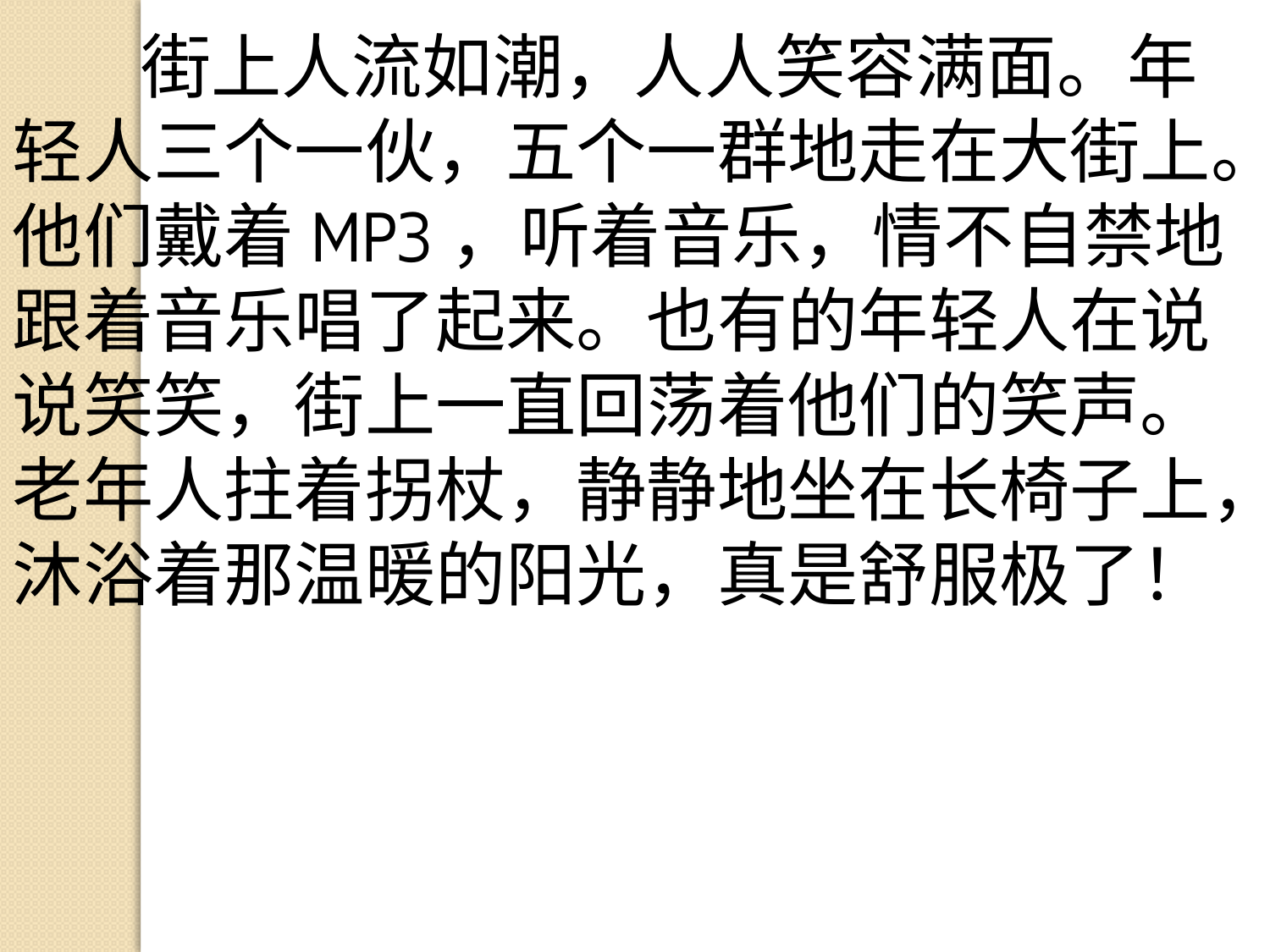

街上人流如潮，人人笑容满面。年轻人三个一伙，五个一群地走在大街上。他们戴着MP3，听着音乐，情不自禁地跟着音乐唱了起来。也有的年轻人在说说笑笑，街上一直回荡着他们的笑声。老年人拄着拐杖，静静地坐在长椅子上，沐浴着那温暖的阳光，真是舒服极了！